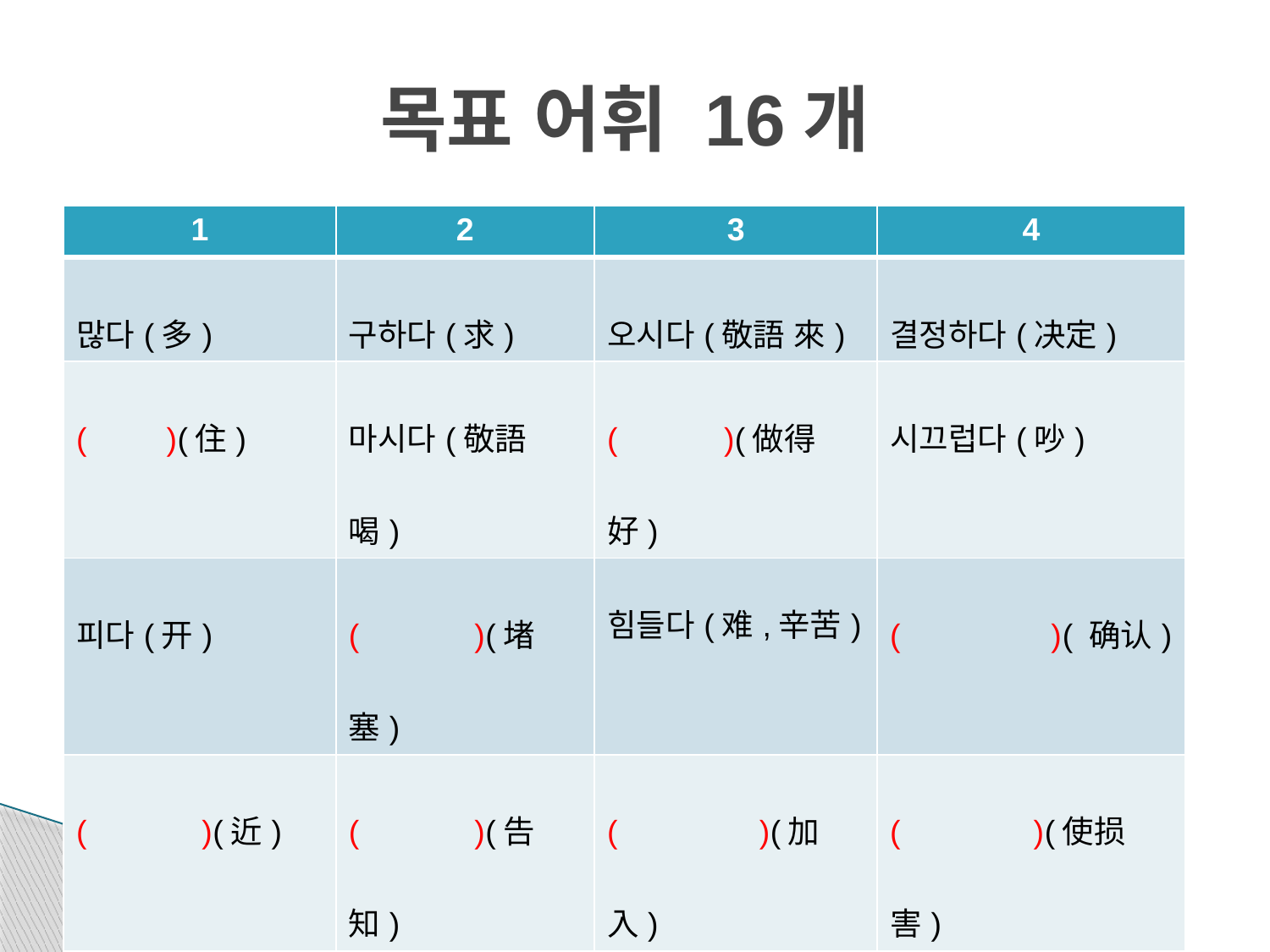

# 목표 어휘 16개
| 1 | 2 | 3 | 4 |
| --- | --- | --- | --- |
| 많다(多) | 구하다(求) | 오시다(敬語 來) | 결정하다(决定) |
| ( )(住) | 마시다(敬語 喝) | ( )(做得好) | 시끄럽다(吵) |
| 피다(开) | ( )(堵塞) | 힘들다(难,辛苦) | ( )( 确认) |
| ( )(近) | ( )(告知) | ( )(加入) | ( )(使损害) |